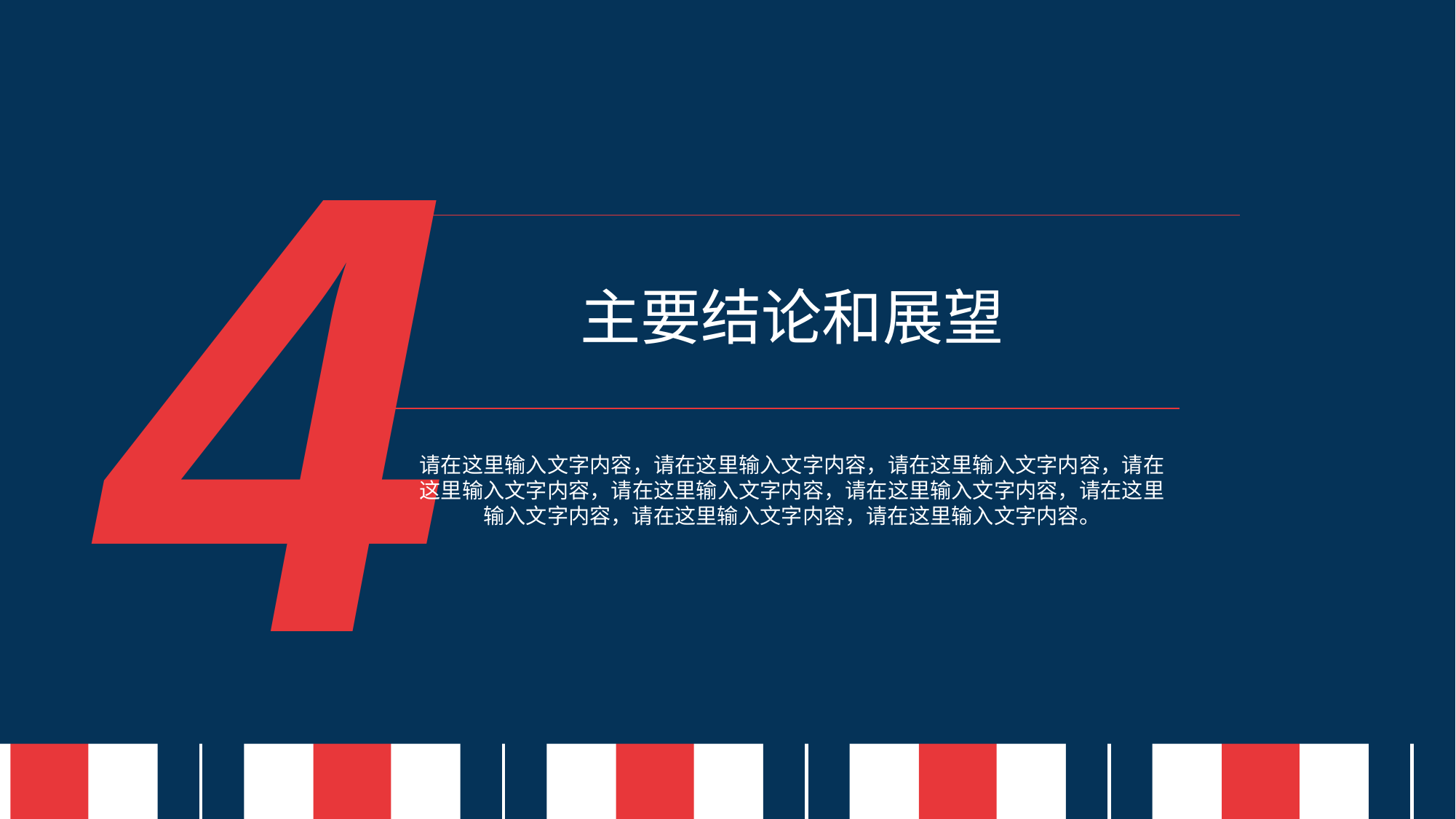

4
主要结论和展望
请在这里输入文字内容，请在这里输入文字内容，请在这里输入文字内容，请在这里输入文字内容，请在这里输入文字内容，请在这里输入文字内容，请在这里输入文字内容，请在这里输入文字内容，请在这里输入文字内容。